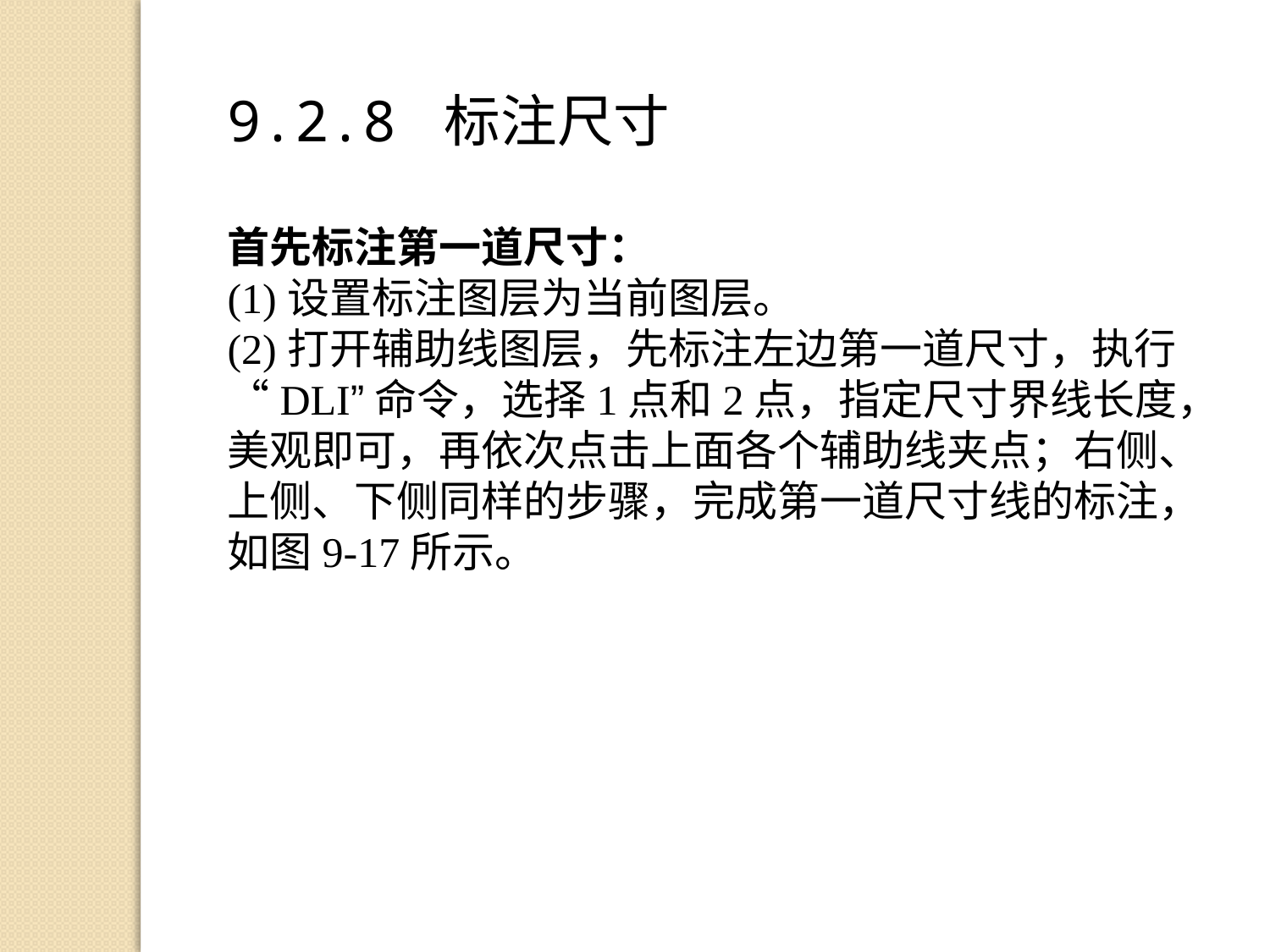

9.2.8 标注尺寸

首先标注第一道尺寸：
(1)设置标注图层为当前图层。
(2)打开辅助线图层，先标注左边第一道尺寸，执行“DLI”命令，选择1点和2点，指定尺寸界线长度，美观即可，再依次点击上面各个辅助线夹点；右侧、上侧、下侧同样的步骤，完成第一道尺寸线的标注，如图9-17所示。